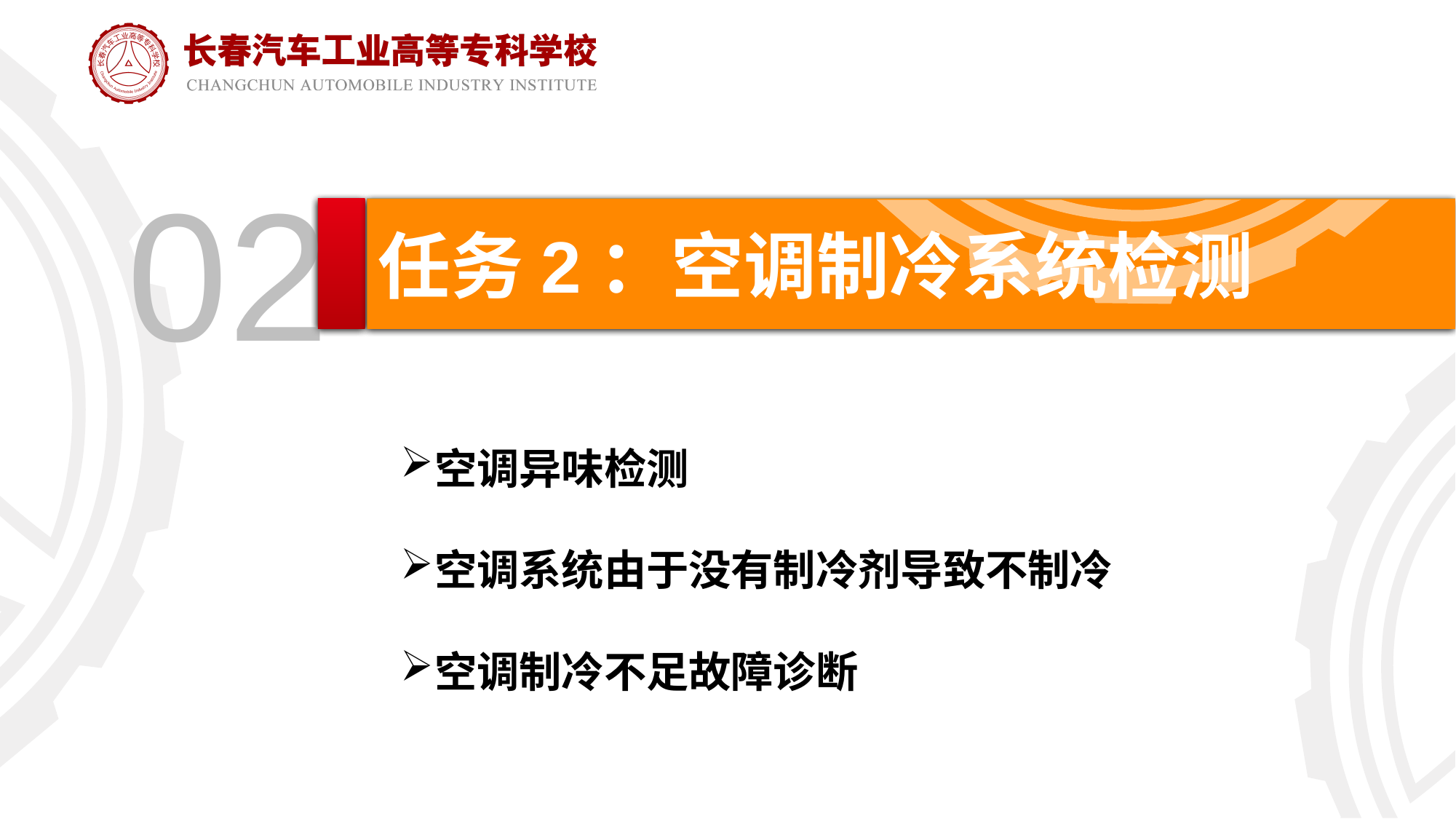

02

任务2：空调制冷系统检测

空调异味检测
空调系统由于没有制冷剂导致不制冷
空调制冷不足故障诊断